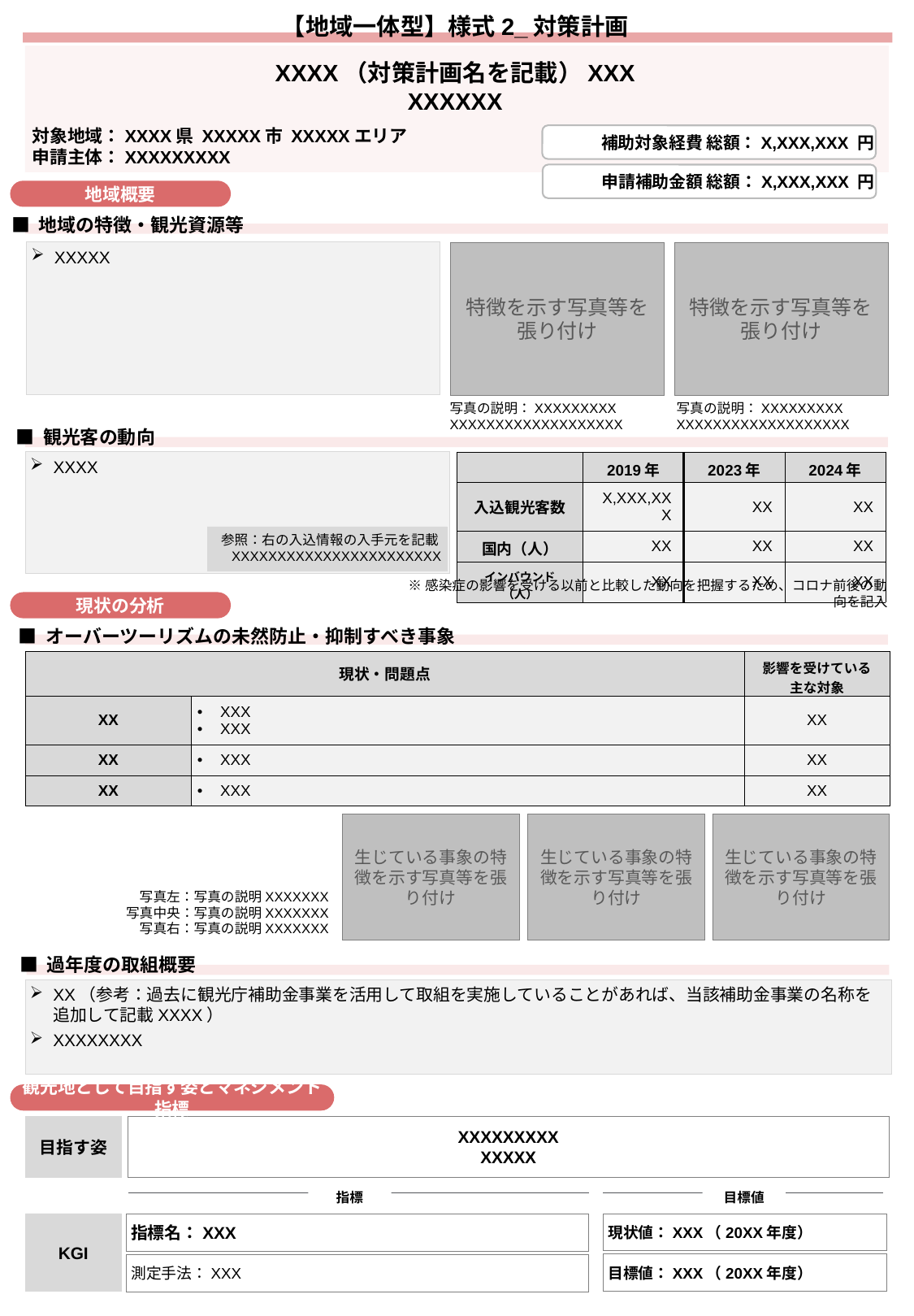

記入例を参照の上、記入を進めること
必要に応じて、フォントの大きさや、枠を調整することは可とする
有識者・ステークホルダーへの説明資料として活用することを前提に、当該フォーマットの項目を記載すること
最終的に、記入例や説明コメントを削除して提出すること
【地域一体型】様式2_対策計画

XXXX（対策計画名を記載）XXX
XXXXXX
対象地域：XXXX県 XXXXX市 XXXXXエリア
申請主体：XXXXXXXXX
補助対象経費 総額：X,XXX,XXX 円
申請補助金額 総額：X,XXX,XXX 円
地域概要
■ 地域の特徴・観光資源等
XXXXX
特徴を示す写真等を
張り付け
特徴を示す写真等を
張り付け
写真の説明：XXXXXXXXX
XXXXXXXXXXXXXXXXXXX
写真の説明：XXXXXXXXX
XXXXXXXXXXXXXXXXXXX
■ 観光客の動向
XXXX

|  | 2019年 | 2023年 | 2024年 |
| --- | --- | --- | --- |
| 入込観光客数 | X,XXX,XXX | XX | XX |
| 国内（人） | XX | XX | XX |
| インバウンド（人） | XX | XX | XX |
参照：右の入込情報の入手元を記載XXXXXXXXXXXXXXXXXXXXXXX
※感染症の影響を受ける以前と比較した動向を把握するため、コロナ前後の動向を記入
現状の分析
■ オーバーツーリズムの未然防止・抑制すべき事象
| 現状・問題点 |  | 影響を受けている 主な対象 |
| --- | --- | --- |
| XX | XXX XXX | XX |
| XX | XXX | XX |
| XX | XXX | XX |
生じている事象の特徴を示す写真等を張り付け
生じている事象の特徴を示す写真等を張り付け
生じている事象の特徴を示す写真等を張り付け
写真左：写真の説明XXXXXXX
写真中央：写真の説明XXXXXXX
写真右：写真の説明XXXXXXX
■ 過年度の取組概要
XX（参考：過去に観光庁補助金事業を活用して取組を実施していることがあれば、当該補助金事業の名称を追加して記載XXXX）
XXXXXXXX
観光地として目指す姿とマネジメント指標
目指す姿
XXXXXXXXX
XXXXX
指標
目標値
KGI
現状値：XXX（20XX年度）
指標名：XXX
目標値：XXX（20XX年度）
測定手法：XXX